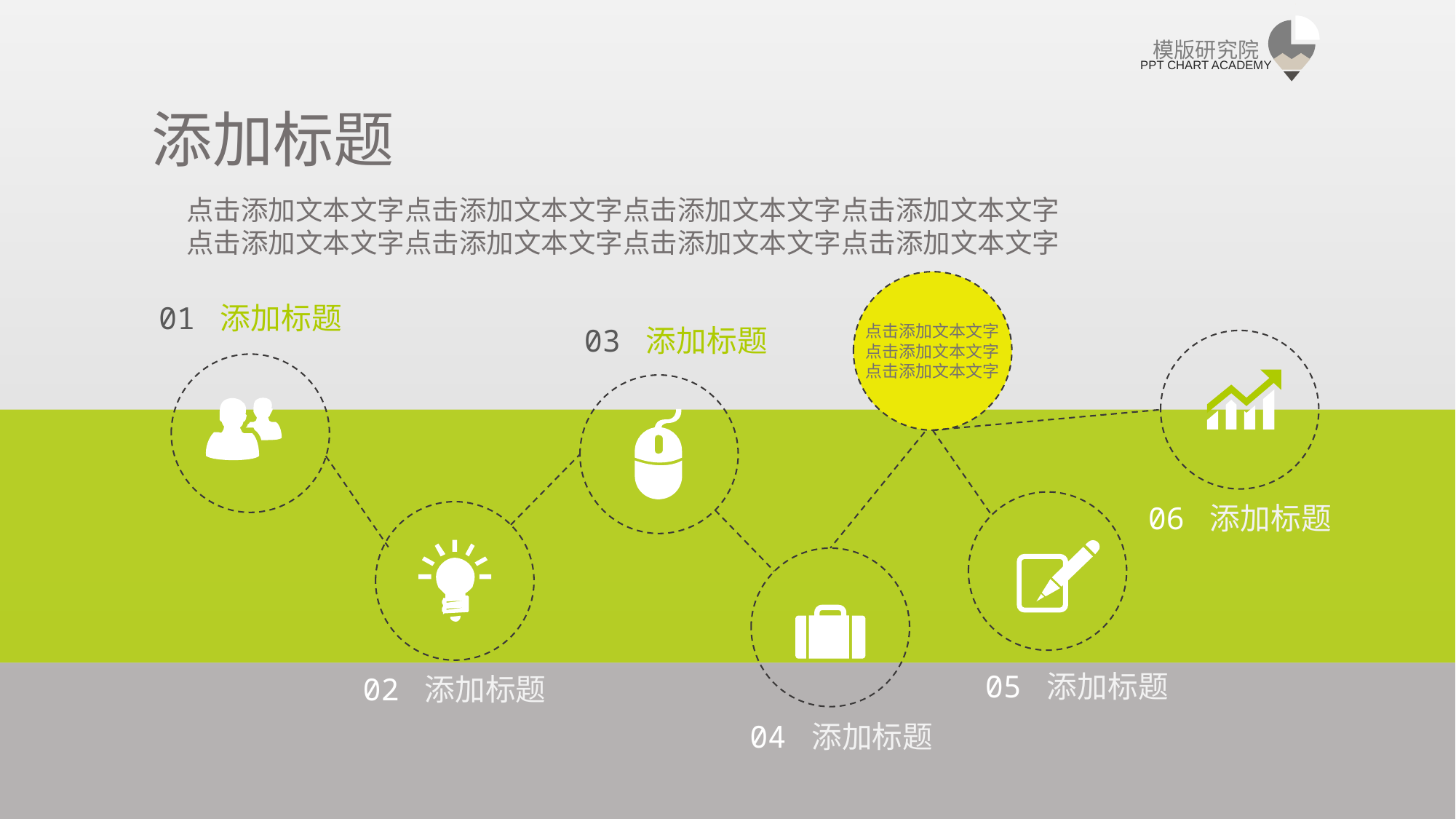

模版研究院
PPT CHART ACADEMY
添加标题
点击添加文本文字点击添加文本文字点击添加文本文字点击添加文本文字
点击添加文本文字点击添加文本文字点击添加文本文字点击添加文本文字

01 添加标题
点击添加文本文字
点击添加文本文字
点击添加文本文字
03 添加标题

06 添加标题

05 添加标题

02 添加标题
04 添加标题